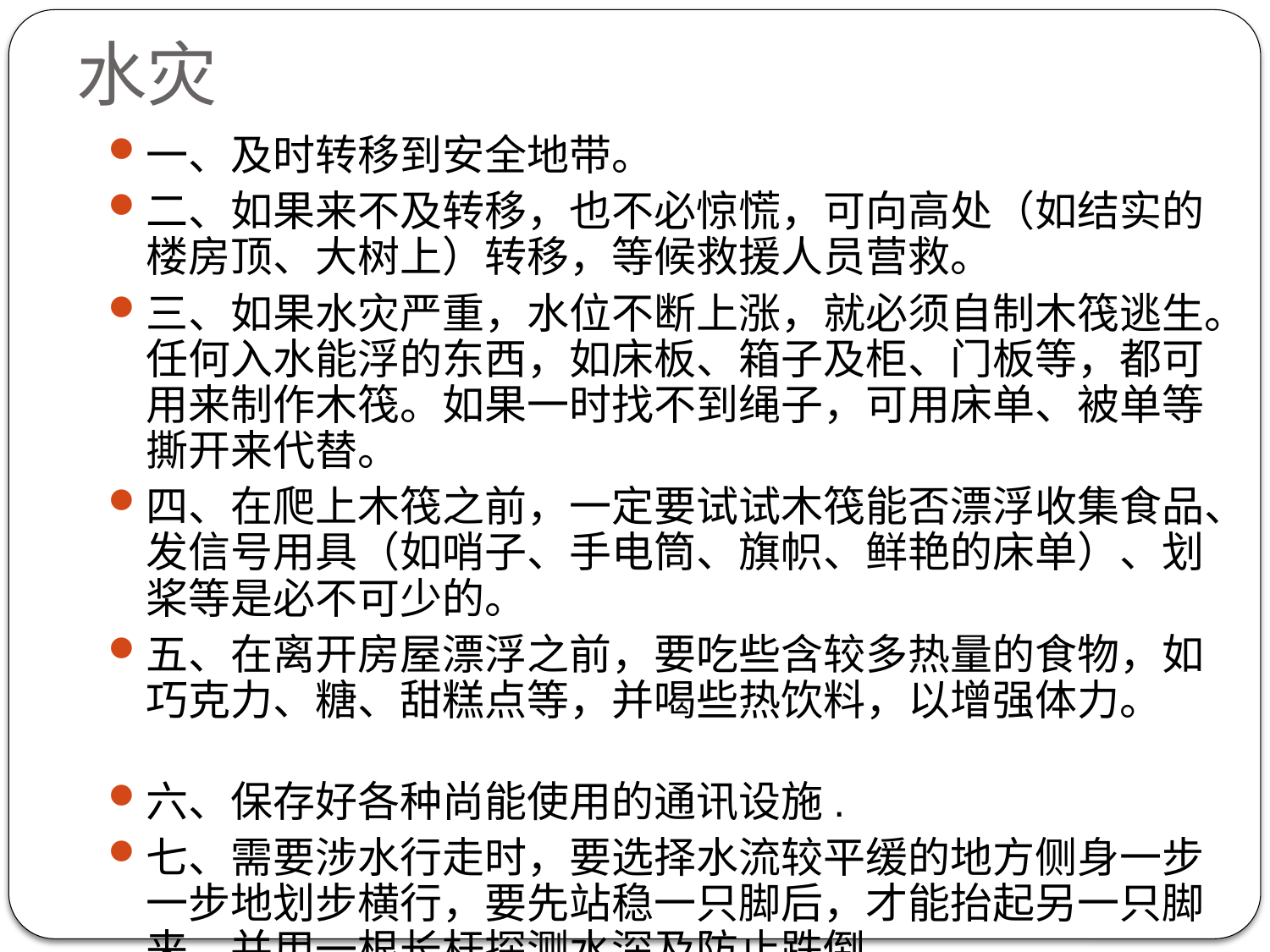

# 水灾
一、及时转移到安全地带。
二、如果来不及转移，也不必惊慌，可向高处（如结实的楼房顶、大树上）转移，等候救援人员营救。
三、如果水灾严重，水位不断上涨，就必须自制木筏逃生。任何入水能浮的东西，如床板、箱子及柜、门板等，都可用来制作木筏。如果一时找不到绳子，可用床单、被单等撕开来代替。
四、在爬上木筏之前，一定要试试木筏能否漂浮收集食品、发信号用具（如哨子、手电筒、旗帜、鲜艳的床单）、划桨等是必不可少的。
五、在离开房屋漂浮之前，要吃些含较多热量的食物，如巧克力、糖、甜糕点等，并喝些热饮料，以增强体力。
六、保存好各种尚能使用的通讯设施.
七、需要涉水行走时，要选择水流较平缓的地方侧身一步一步地划步横行，要先站稳一只脚后，才能抬起另一只脚来，并用一根长杆探测水深及防止跌倒。